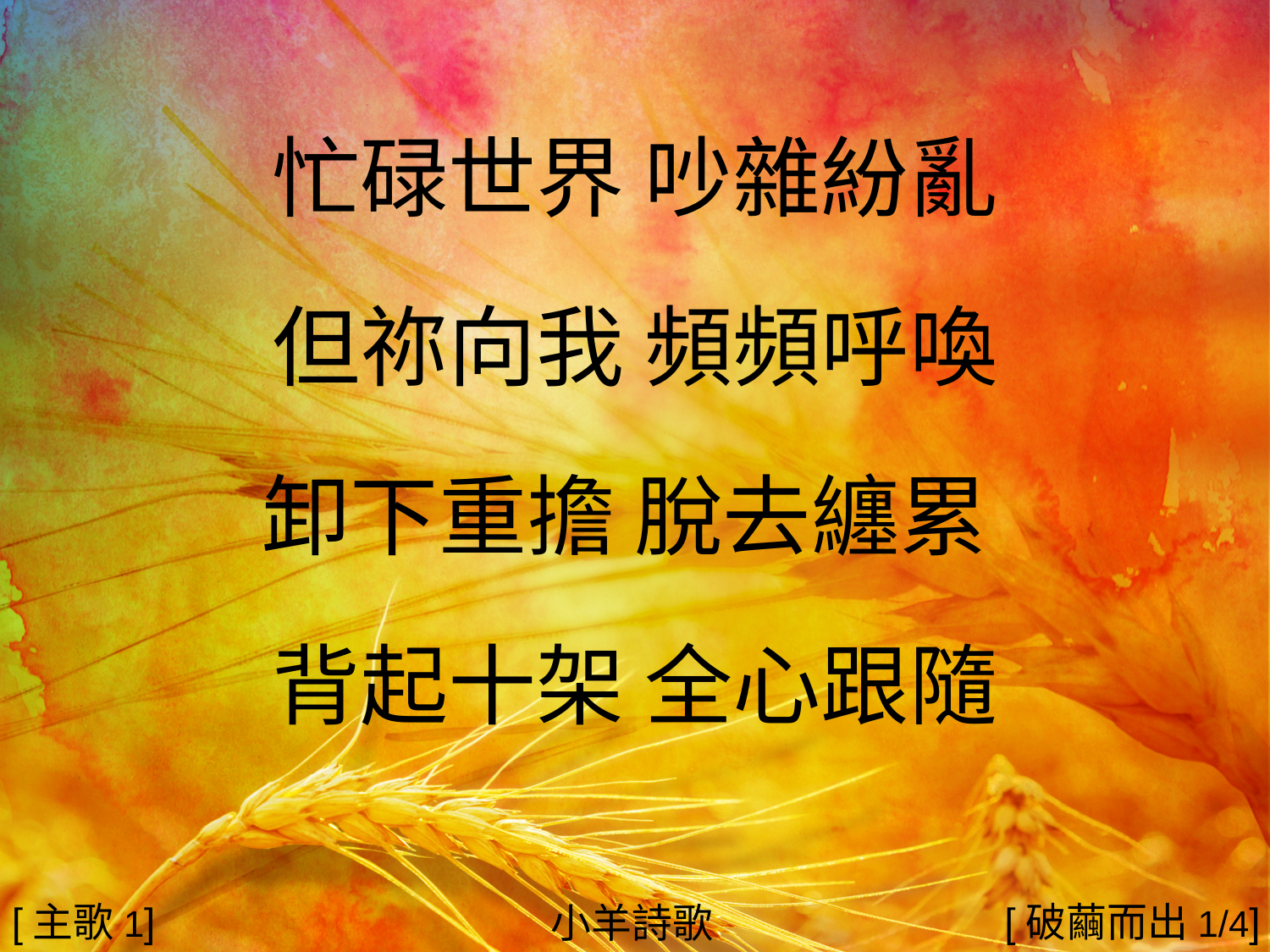

忙碌世界 吵雜紛亂

但祢向我 頻頻呼喚

卸下重擔 脫去纏累

背起十架 全心跟隨
#

[主歌1]
[破繭而出1/4]
小羊詩歌